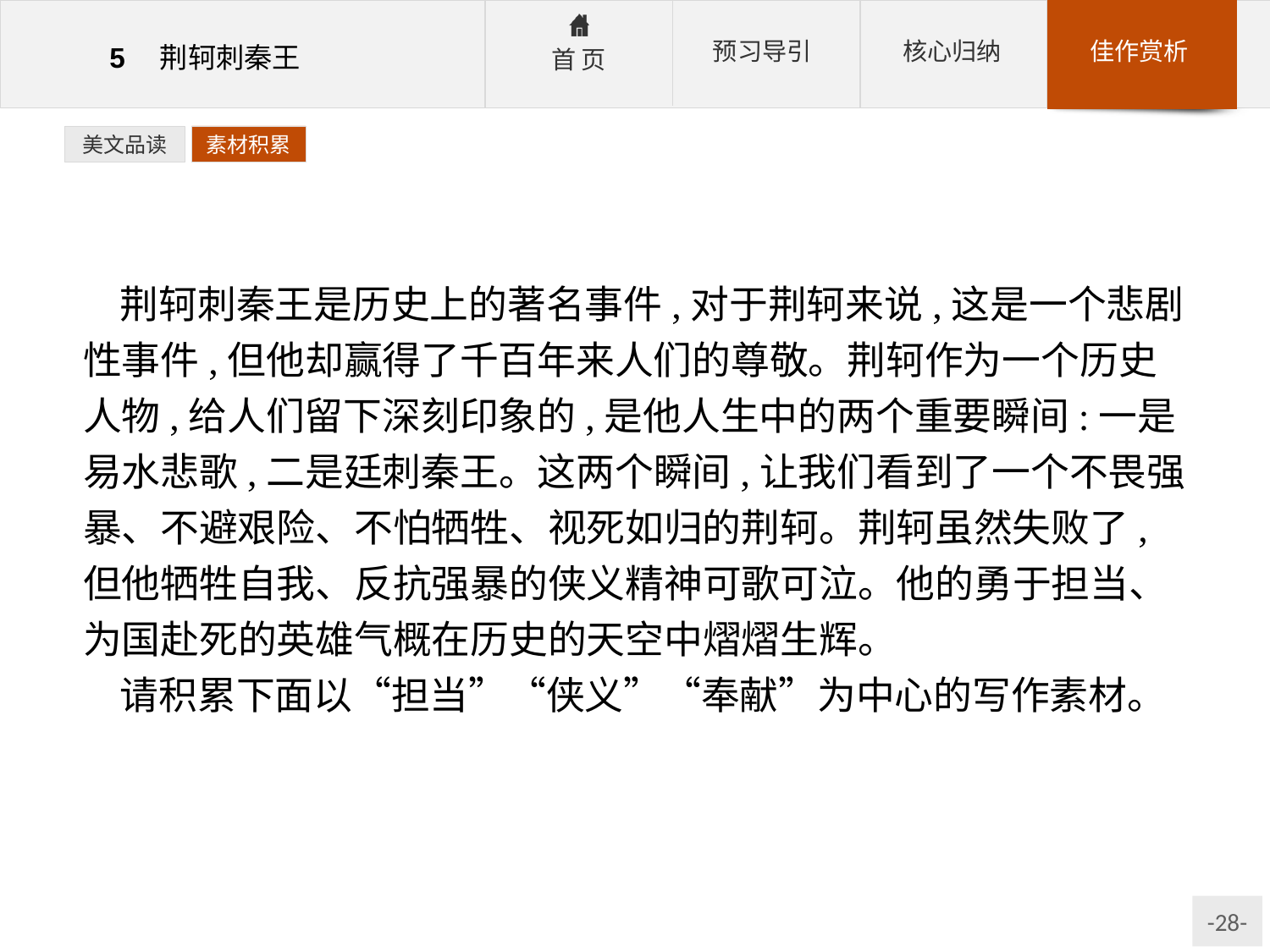

美文品读
素材积累
荆轲刺秦王是历史上的著名事件,对于荆轲来说,这是一个悲剧性事件,但他却赢得了千百年来人们的尊敬。荆轲作为一个历史人物,给人们留下深刻印象的,是他人生中的两个重要瞬间:一是易水悲歌,二是廷刺秦王。这两个瞬间,让我们看到了一个不畏强暴、不避艰险、不怕牺牲、视死如归的荆轲。荆轲虽然失败了,但他牺牲自我、反抗强暴的侠义精神可歌可泣。他的勇于担当、为国赴死的英雄气概在历史的天空中熠熠生辉。
请积累下面以“担当”“侠义”“奉献”为中心的写作素材。